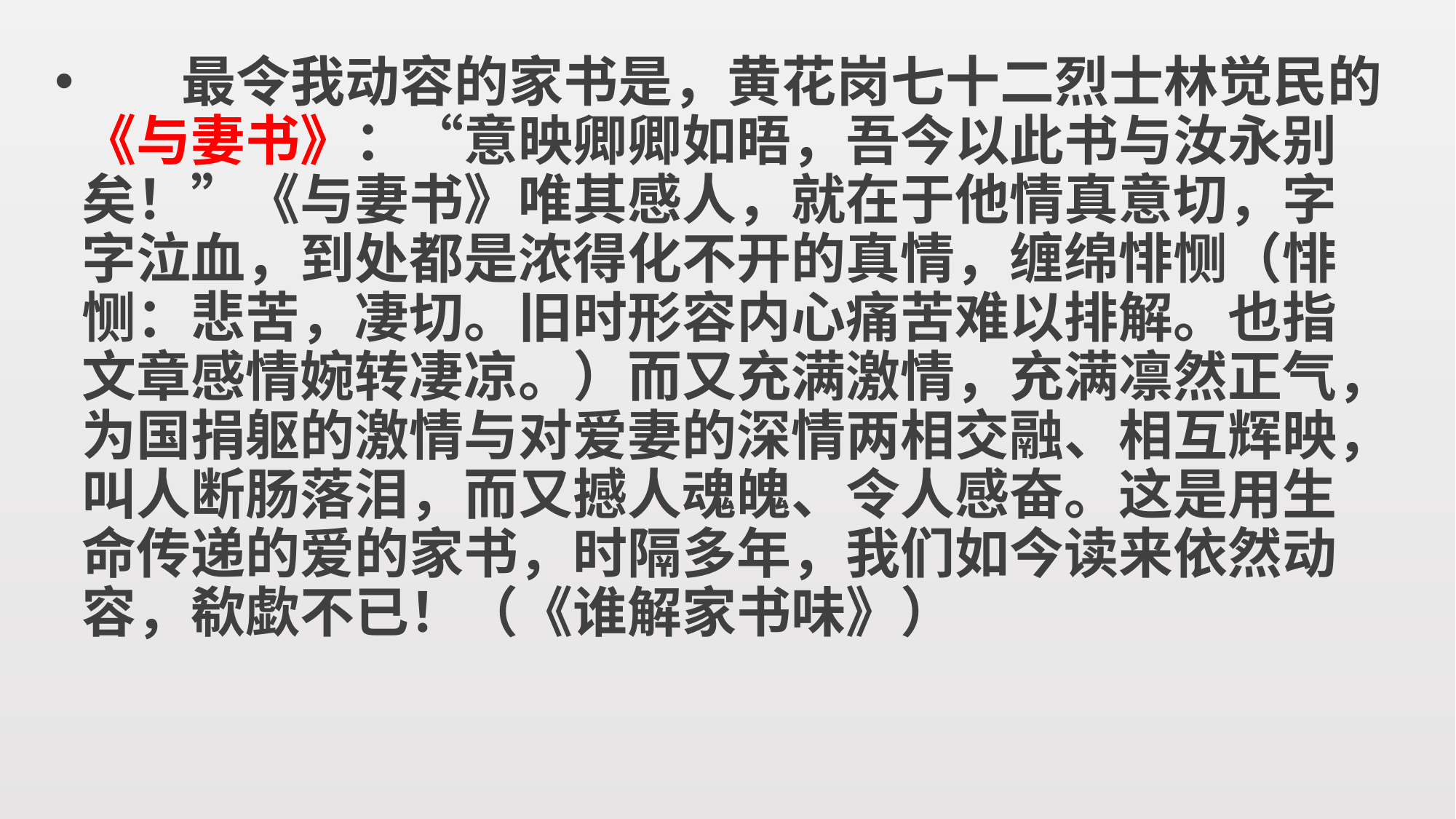

最令我动容的家书是，黄花岗七十二烈士林觉民的《与妻书》：“意映卿卿如晤，吾今以此书与汝永别矣！”《与妻书》唯其感人，就在于他情真意切，字字泣血，到处都是浓得化不开的真情，缠绵悱恻（悱恻：悲苦，凄切。旧时形容内心痛苦难以排解。也指文章感情婉转凄凉。）而又充满激情，充满凛然正气，为国捐躯的激情与对爱妻的深情两相交融、相互辉映，叫人断肠落泪，而又撼人魂魄、令人感奋。这是用生命传递的爱的家书，时隔多年，我们如今读来依然动容，欷歔不已！（《谁解家书味》）